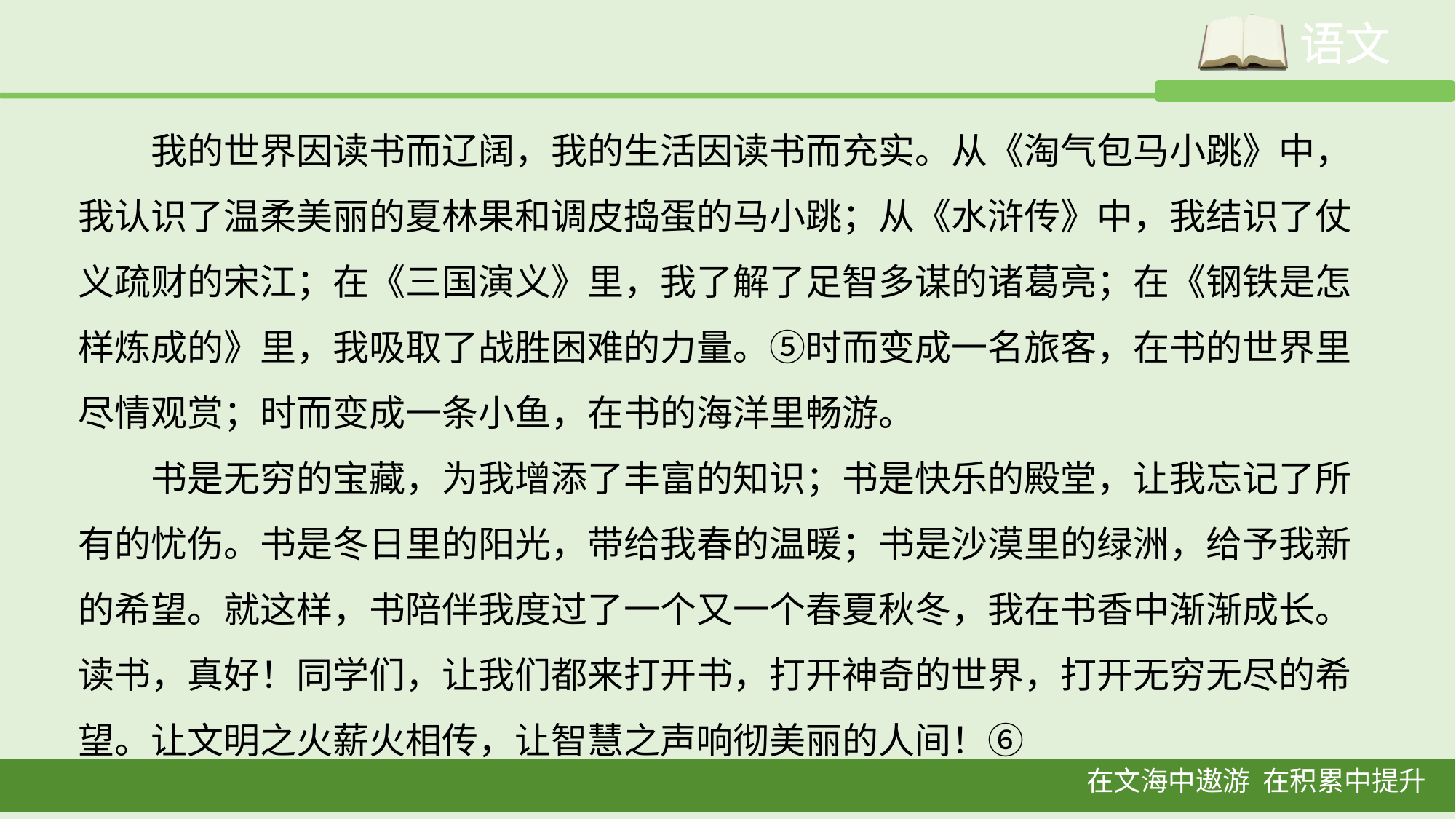

我的世界因读书而辽阔，我的生活因读书而充实。从《淘气包马小跳》中，我认识了温柔美丽的夏林果和调皮捣蛋的马小跳；从《水浒传》中，我结识了仗义疏财的宋江；在《三国演义》里，我了解了足智多谋的诸葛亮；在《钢铁是怎样炼成的》里，我吸取了战胜困难的力量。⑤时而变成一名旅客，在书的世界里尽情观赏；时而变成一条小鱼，在书的海洋里畅游。
书是无穷的宝藏，为我增添了丰富的知识；书是快乐的殿堂，让我忘记了所有的忧伤。书是冬日里的阳光，带给我春的温暖；书是沙漠里的绿洲，给予我新的希望。就这样，书陪伴我度过了一个又一个春夏秋冬，我在书香中渐渐成长。读书，真好！同学们，让我们都来打开书，打开神奇的世界，打开无穷无尽的希望。让文明之火薪火相传，让智慧之声响彻美丽的人间！⑥